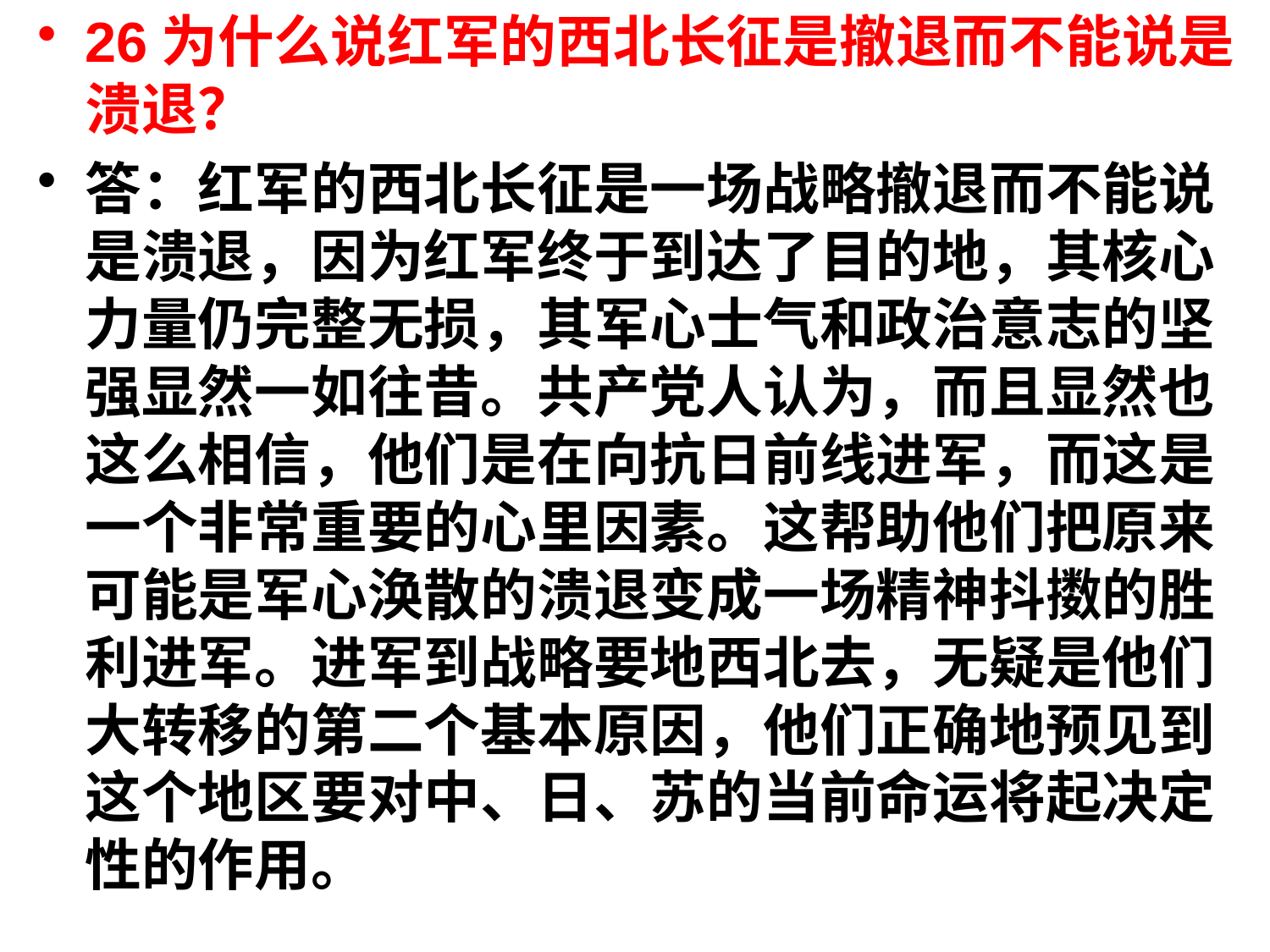

26为什么说红军的西北长征是撤退而不能说是溃退？
答：红军的西北长征是一场战略撤退而不能说是溃退，因为红军终于到达了目的地，其核心力量仍完整无损，其军心士气和政治意志的坚强显然一如往昔。共产党人认为，而且显然也这么相信，他们是在向抗日前线进军，而这是一个非常重要的心里因素。这帮助他们把原来可能是军心涣散的溃退变成一场精神抖擞的胜利进军。进军到战略要地西北去，无疑是他们大转移的第二个基本原因，他们正确地预见到这个地区要对中、日、苏的当前命运将起决定性的作用。

#